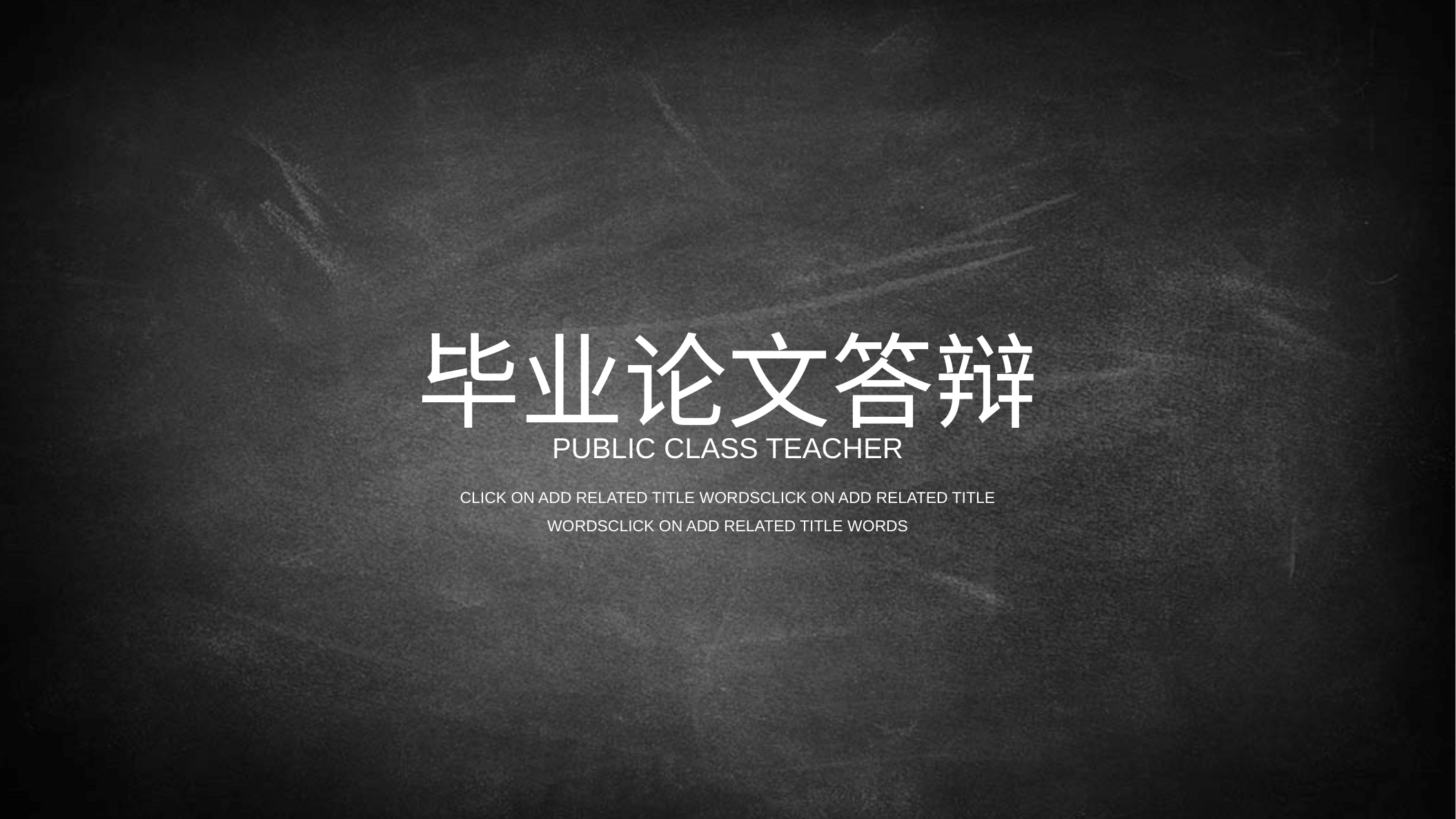

毕业论文答辩
PUBLIC CLASS TEACHER
Click on add related title wordsClick on add related title wordsClick on add related title words